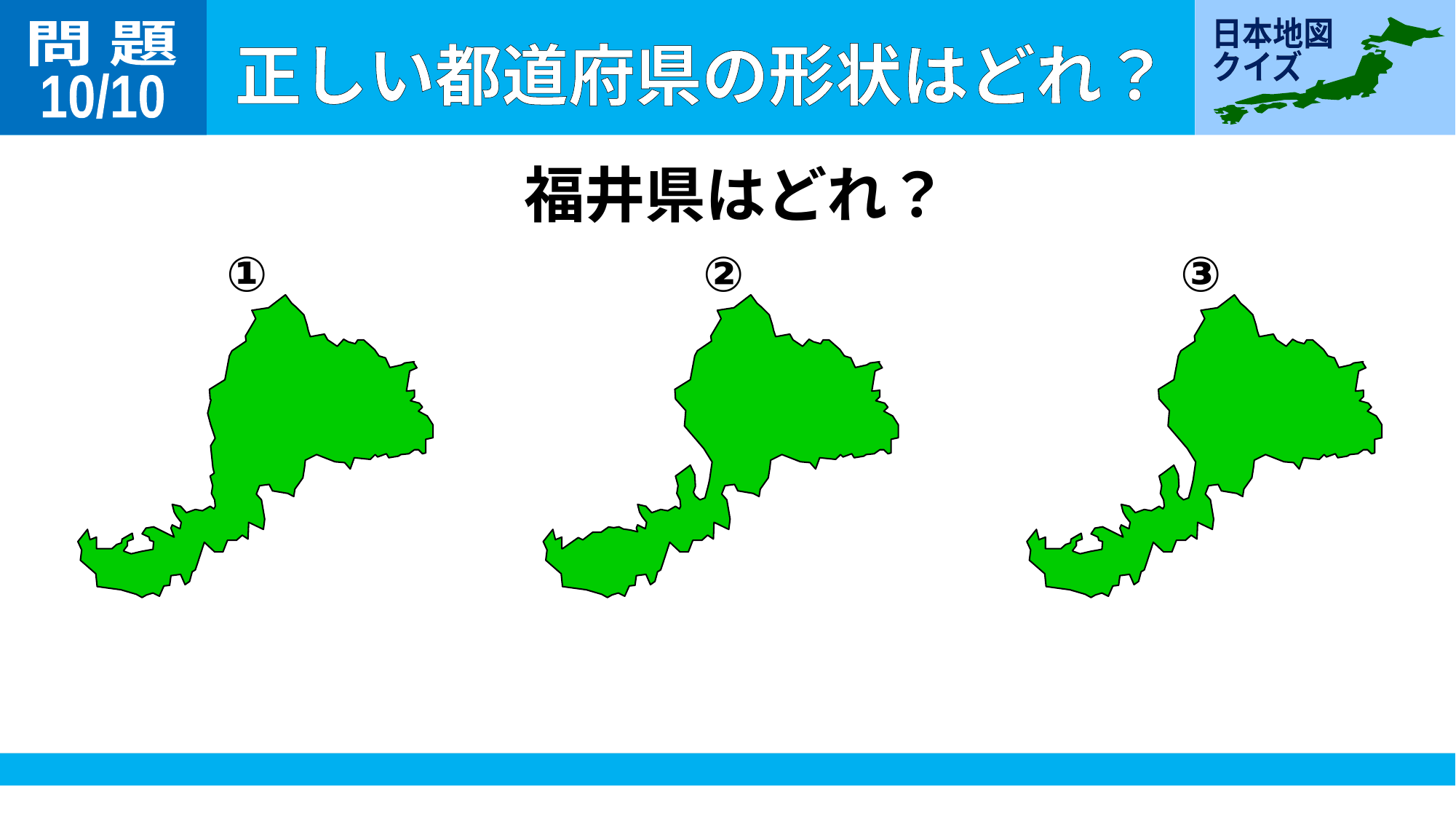

問 題
10/10
福井県はどれ？
①
②
③